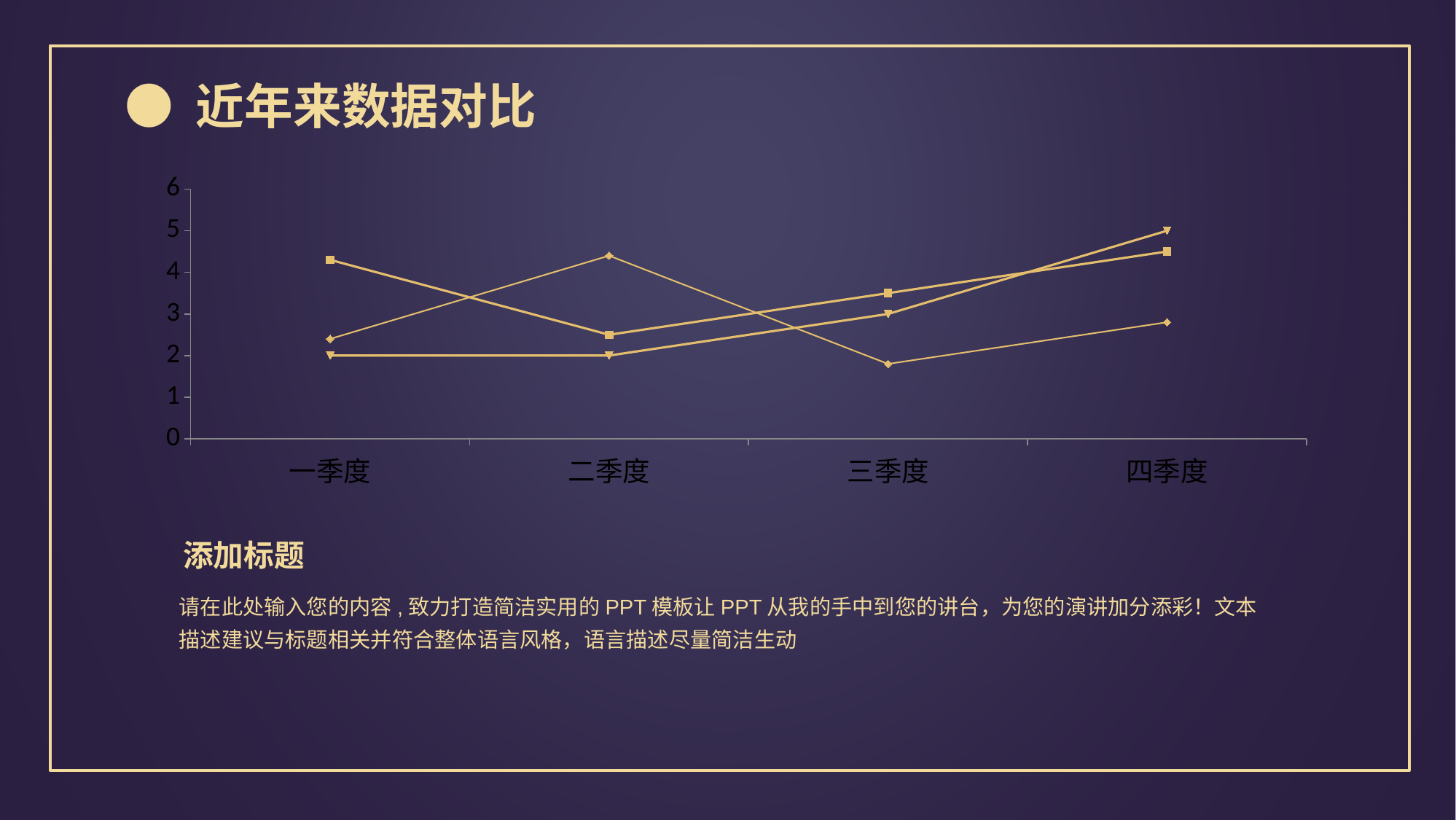

● 近年来数据对比

### Chart

| Category | 2015 | 2016 | 2017 |
|---|---|---|---|
| 一季度 | 4.3 | 2.4 | 2.0 |
| 二季度 | 2.5 | 4.4 | 2.0 |
| 三季度 | 3.5 | 1.8 | 3.0 |
| 四季度 | 4.5 | 2.8 | 5.0 |
添加标题
请在此处输入您的内容,致力打造简洁实用的PPT模板让PPT从我的手中到您的讲台，为您的演讲加分添彩！文本描述建议与标题相关并符合整体语言风格，语言描述尽量简洁生动